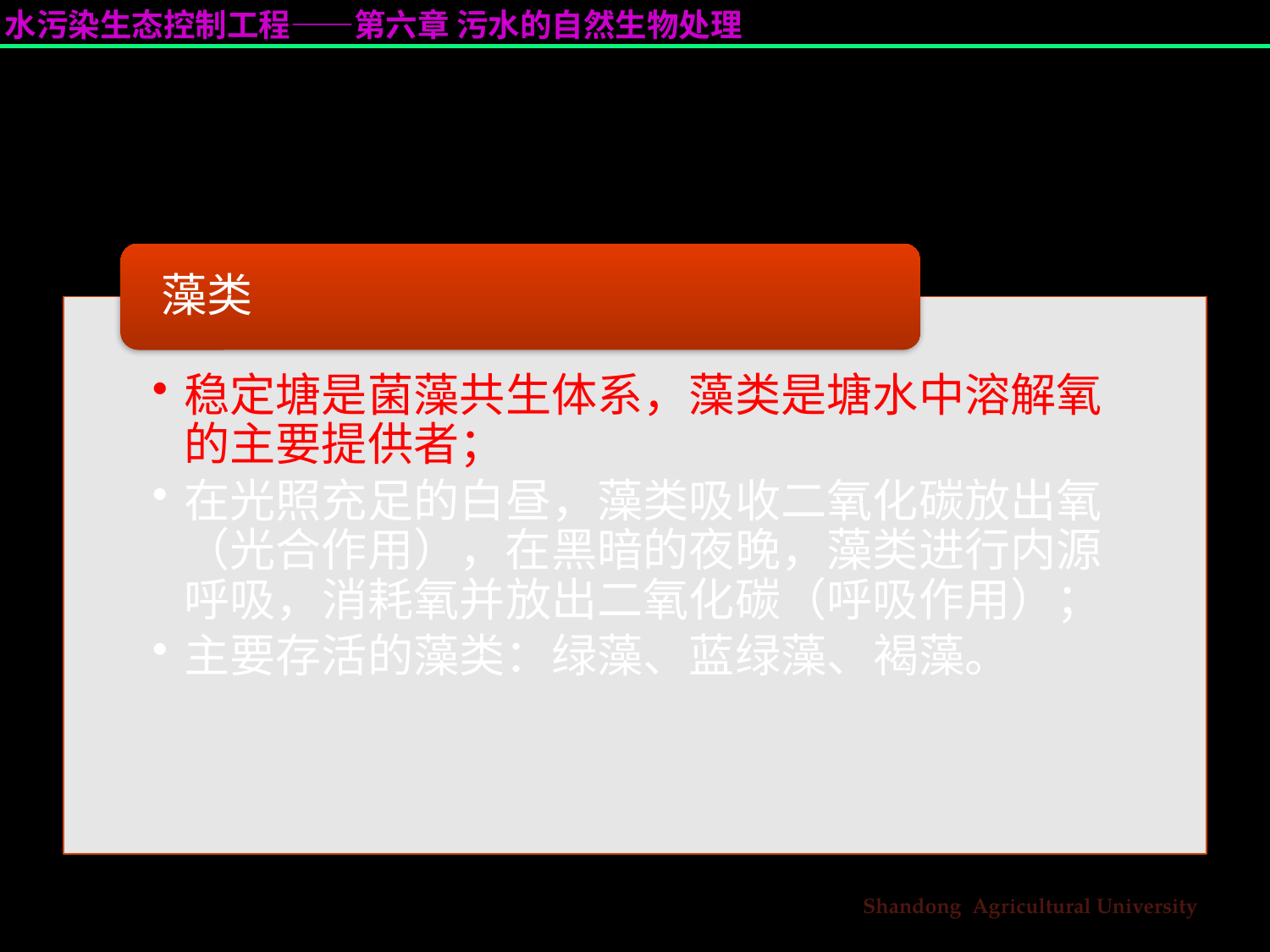

稳定塘是菌藻共生体系，藻类是塘水中溶解氧的主要提供者；
在光照充足的白昼，藻类吸收二氧化碳放出氧（光合作用），在黑暗的夜晚，藻类进行内源呼吸，消耗氧并放出二氧化碳（呼吸作用）；
主要存活的藻类：绿藻、蓝绿藻、褐藻。
藻类